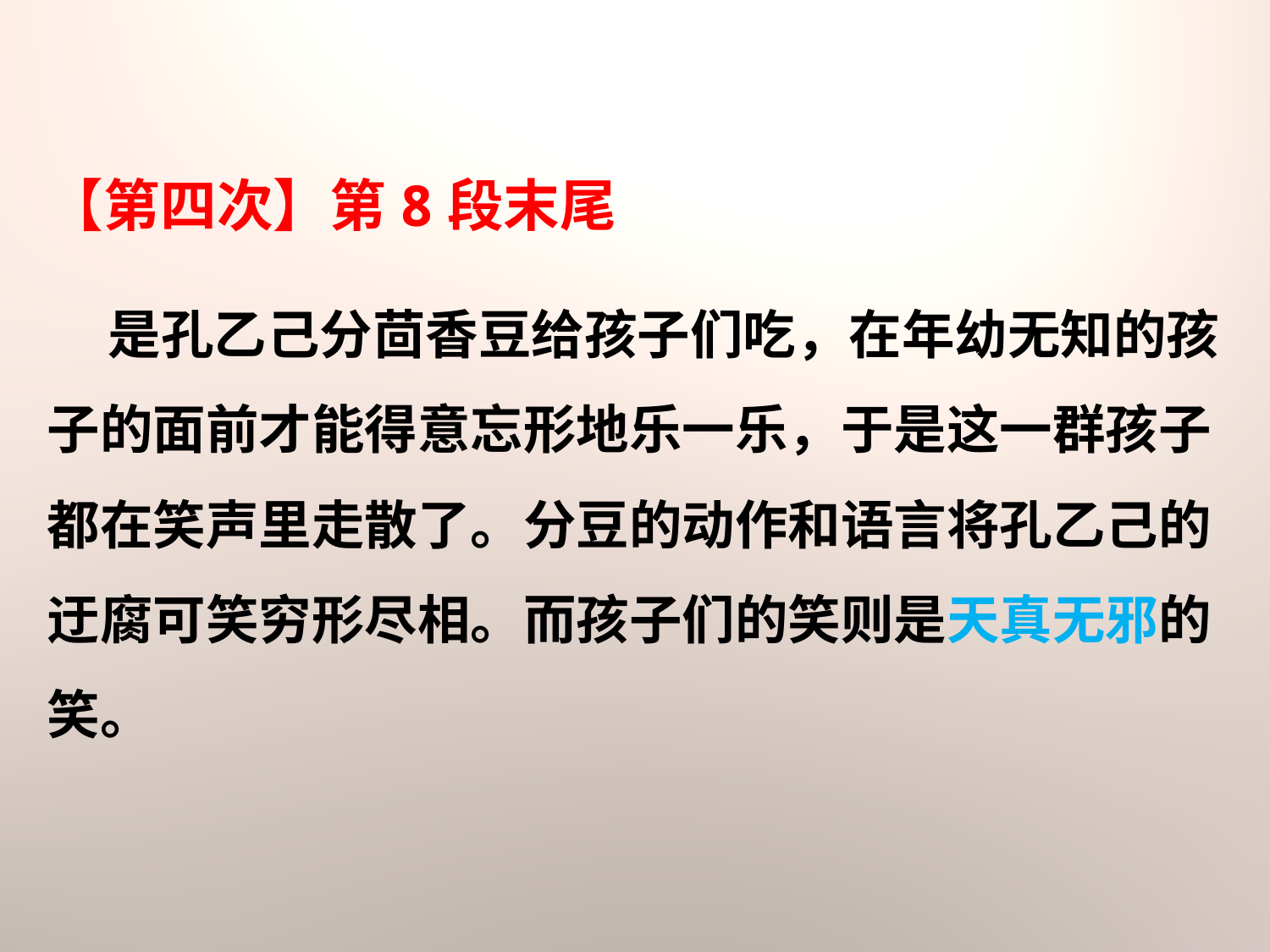

【第四次】第8段末尾
    是孔乙己分茴香豆给孩子们吃，在年幼无知的孩子的面前才能得意忘形地乐一乐，于是这一群孩子都在笑声里走散了。分豆的动作和语言将孔乙己的迂腐可笑穷形尽相。而孩子们的笑则是天真无邪的笑。